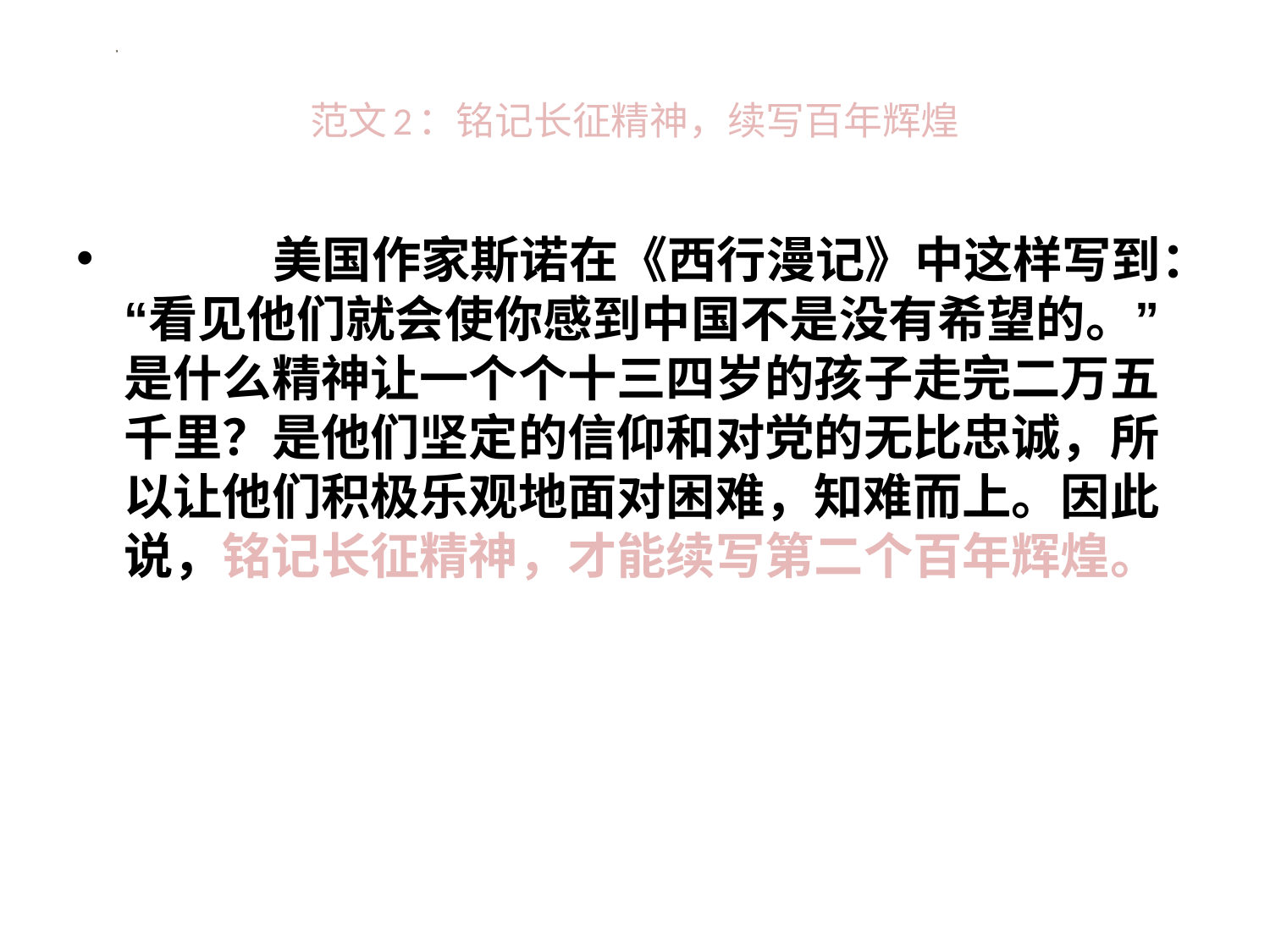

# 范文2：铭记长征精神，续写百年辉煌
          美国作家斯诺在《西行漫记》中这样写到：“看见他们就会使你感到中国不是没有希望的。”是什么精神让一个个十三四岁的孩子走完二万五千里？是他们坚定的信仰和对党的无比忠诚，所以让他们积极乐观地面对困难，知难而上。因此说，铭记长征精神，才能续写第二个百年辉煌。